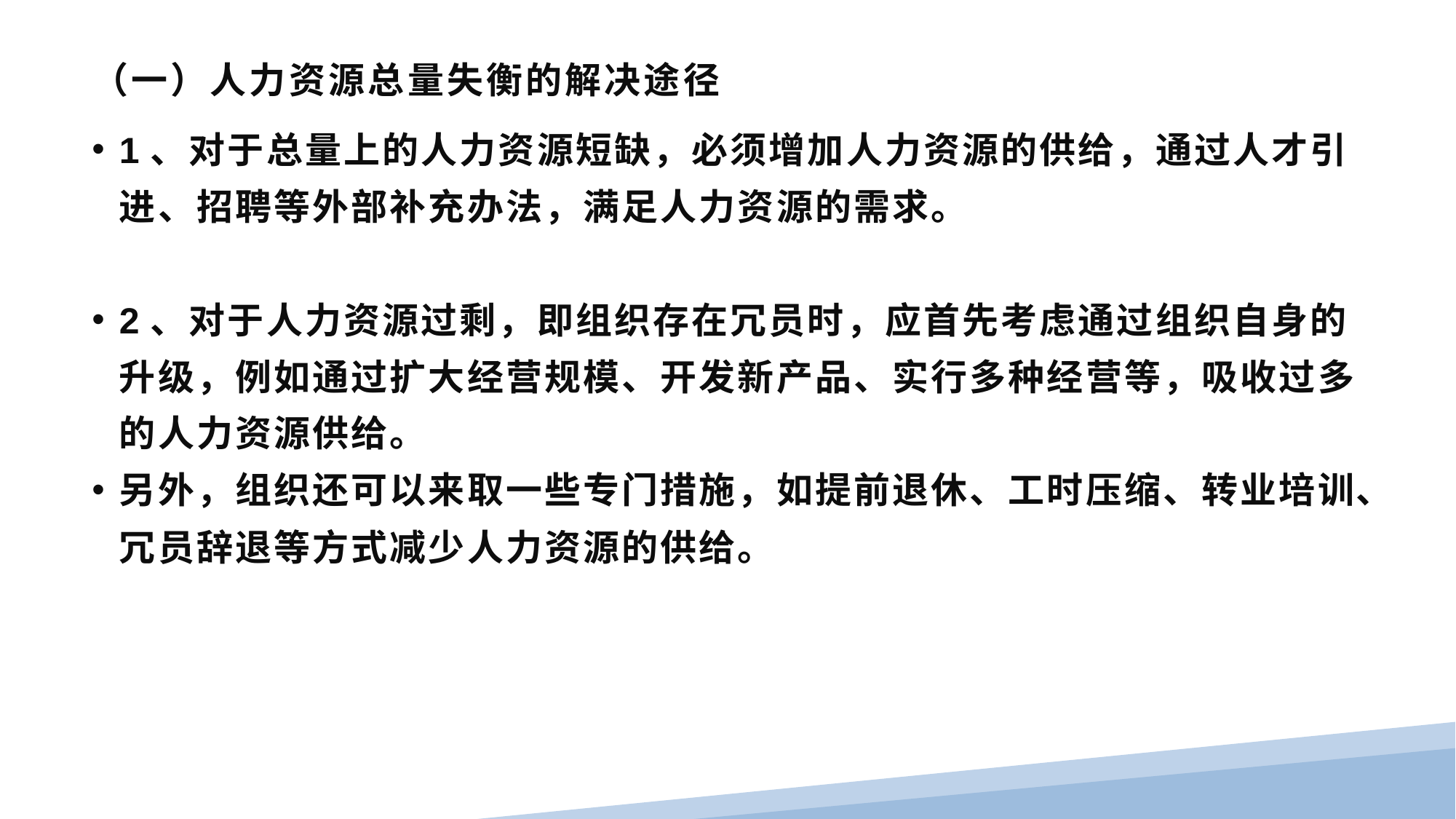

# （一）人力资源总量失衡的解决途径
1、对于总量上的人力资源短缺，必须增加人力资源的供给，通过人才引进、招聘等外部补充办法，满足人力资源的需求。

2、对于人力资源过剩，即组织存在冗员时，应首先考虑通过组织自身的升级，例如通过扩大经营规模、开发新产品、实行多种经营等，吸收过多的人力资源供给。
另外，组织还可以来取一些专门措施，如提前退休、工时压缩、转业培训、冗员辞退等方式减少人力资源的供给。